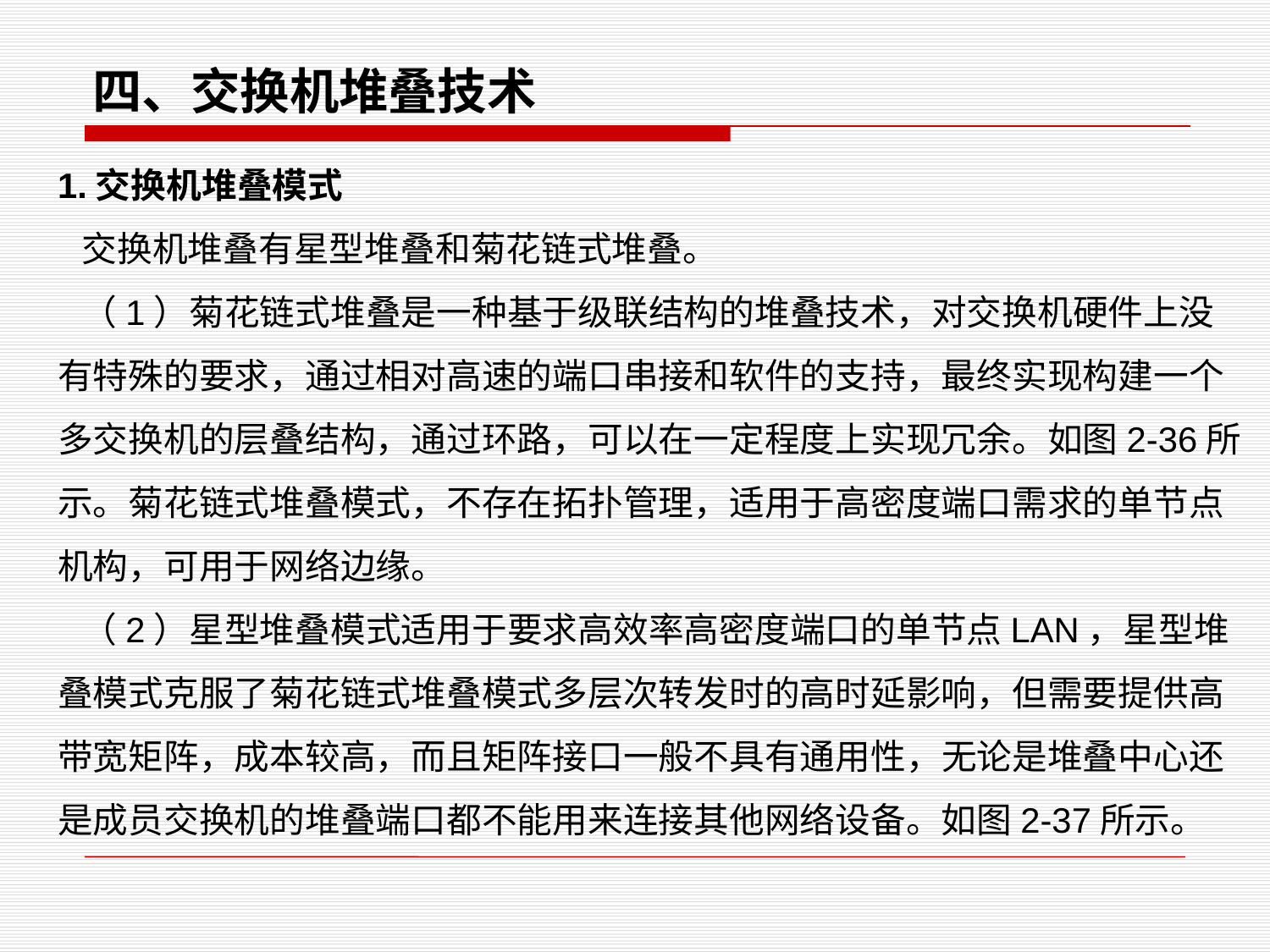

四、交换机堆叠技术
1.交换机堆叠模式
  交换机堆叠有星型堆叠和菊花链式堆叠。
  （1）菊花链式堆叠是一种基于级联结构的堆叠技术，对交换机硬件上没有特殊的要求，通过相对高速的端口串接和软件的支持，最终实现构建一个多交换机的层叠结构，通过环路，可以在一定程度上实现冗余。如图2-36所示。菊花链式堆叠模式，不存在拓扑管理，适用于高密度端口需求的单节点机构，可用于网络边缘。
  （2）星型堆叠模式适用于要求高效率高密度端口的单节点LAN，星型堆叠模式克服了菊花链式堆叠模式多层次转发时的高时延影响，但需要提供高带宽矩阵，成本较高，而且矩阵接口一般不具有通用性，无论是堆叠中心还是成员交换机的堆叠端口都不能用来连接其他网络设备。如图2-37所示。
85